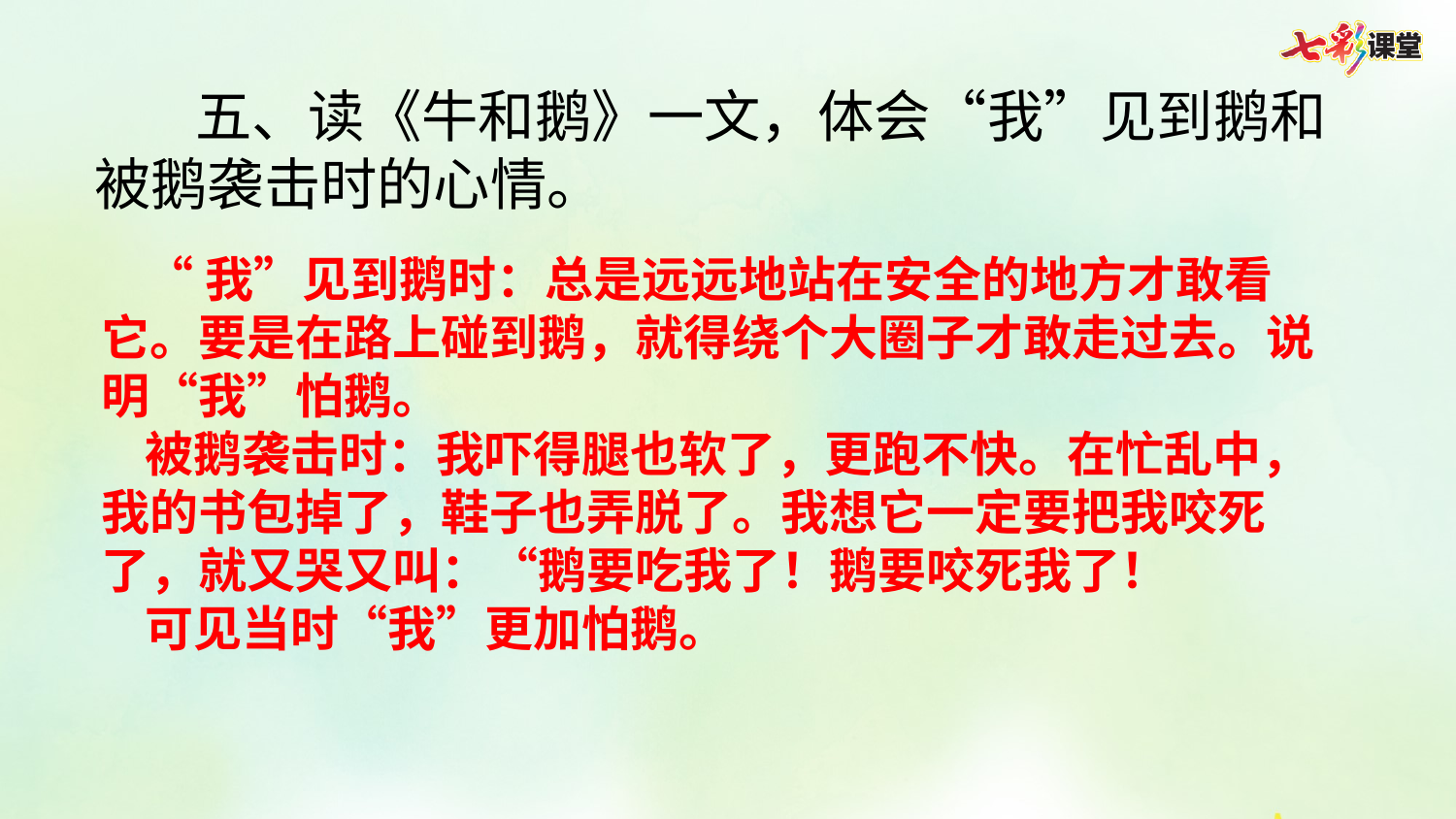

五、读《牛和鹅》一文，体会“我”见到鹅和被鹅袭击时的心情。
    “我”见到鹅时：总是远远地站在安全的地方才敢看它。要是在路上碰到鹅，就得绕个大圈子才敢走过去。说明“我”怕鹅。
    被鹅袭击时：我吓得腿也软了，更跑不快。在忙乱中，我的书包掉了，鞋子也弄脱了。我想它一定要把我咬死了，就又哭又叫：“鹅要吃我了！鹅要咬死我了！
    可见当时“我”更加怕鹅。